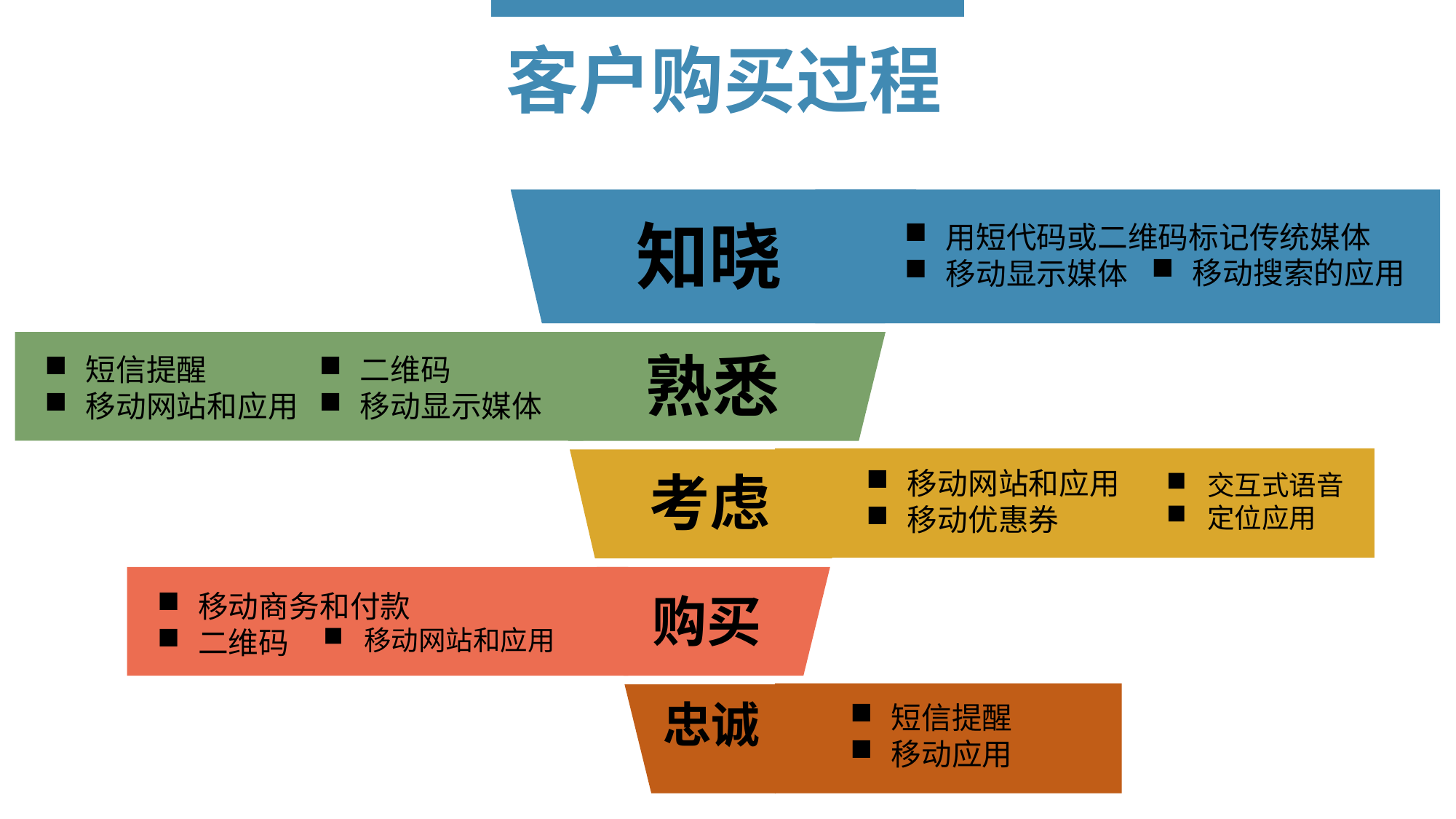

客户购买过程

知晓
用短代码或二维码标记传统媒体
移动显示媒体
移动搜索的应用

熟悉
短信提醒
移动网站和应用
二维码
移动显示媒体

考虑
移动网站和应用
移动优惠券
交互式语音
定位应用

移动商务和付款
二维码
移动网站和应用
购买

忠诚
短信提醒
移动应用